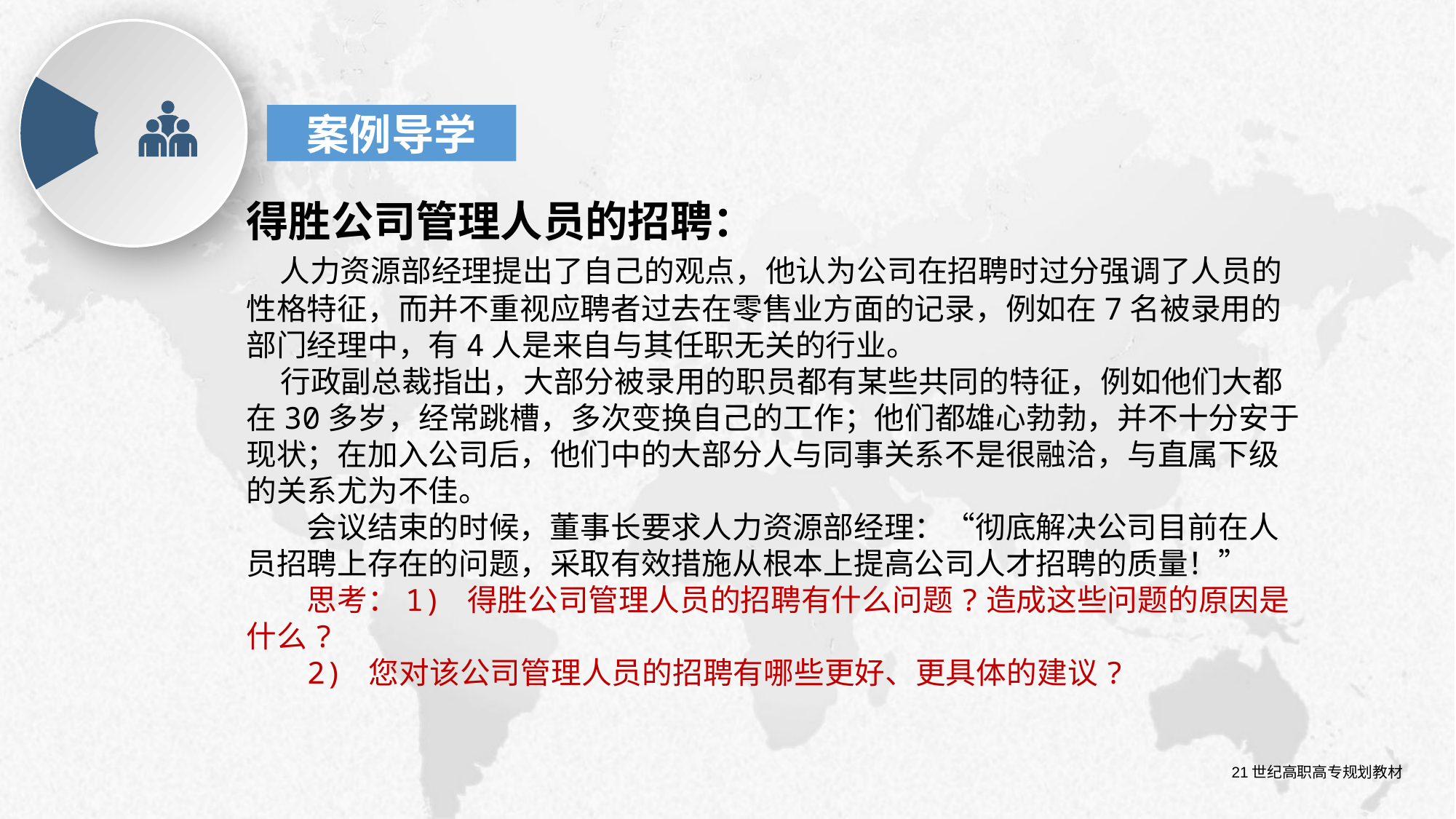

案例导学

得胜公司管理人员的招聘：
   人力资源部经理提出了自己的观点，他认为公司在招聘时过分强调了人员的性格特征，而并不重视应聘者过去在零售业方面的记录，例如在7名被录用的部门经理中，有4人是来自与其任职无关的行业。
    行政副总裁指出，大部分被录用的职员都有某些共同的特征，例如他们大都在30多岁，经常跳槽，多次变换自己的工作；他们都雄心勃勃，并不十分安于现状；在加入公司后，他们中的大部分人与同事关系不是很融洽，与直属下级的关系尤为不佳。
会议结束的时候，董事长要求人力资源部经理：“彻底解决公司目前在人员招聘上存在的问题，采取有效措施从根本上提高公司人才招聘的质量！”
思考：1) 得胜公司管理人员的招聘有什么问题?造成这些问题的原因是什么?
2) 您对该公司管理人员的招聘有哪些更好、更具体的建议?

21世纪高职高专规划教材